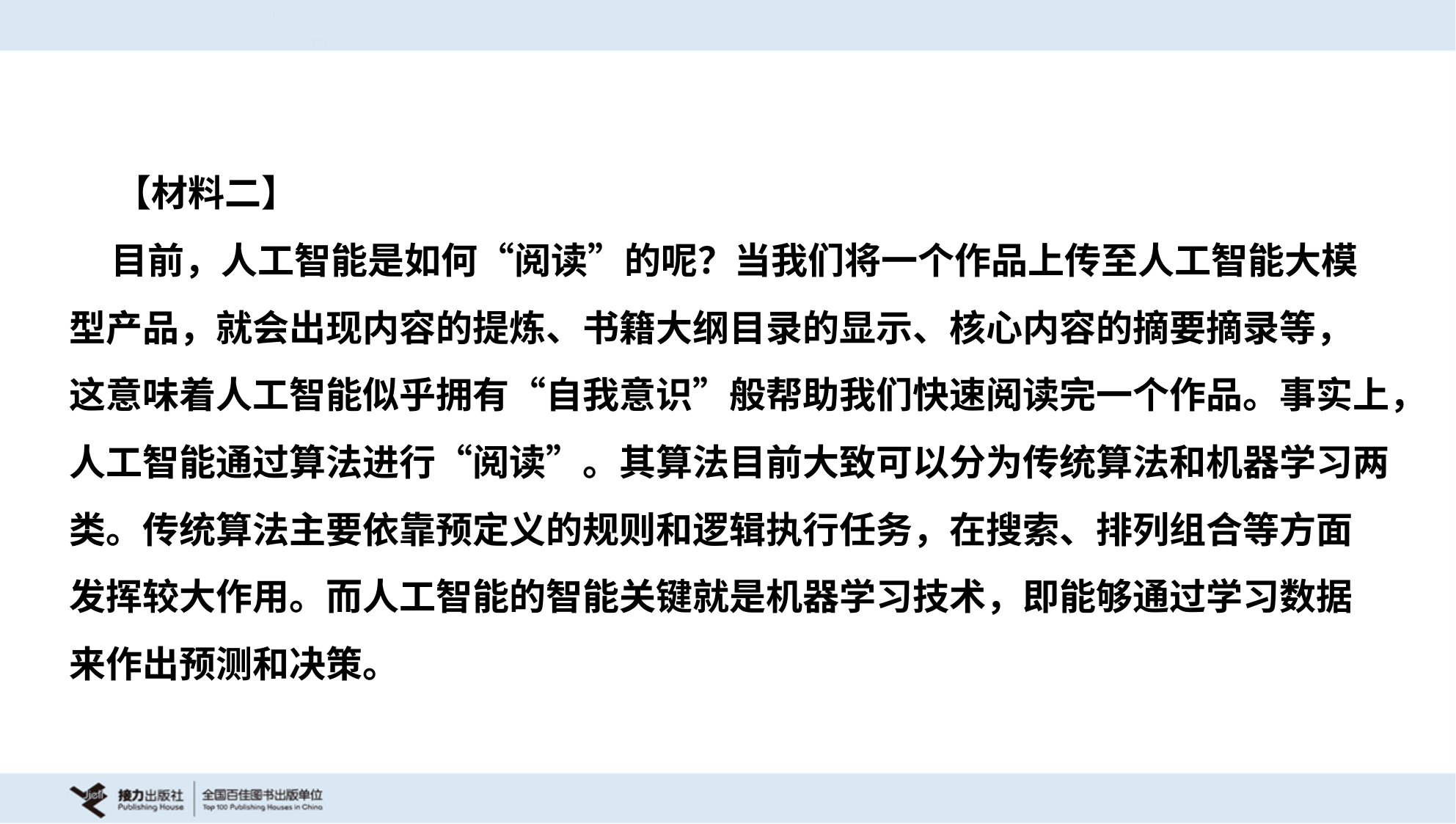

【材料二】
    目前，人工智能是如何“阅读”的呢？当我们将一个作品上传至人工智能大模
型产品，就会出现内容的提炼、书籍大纲目录的显示、核心内容的摘要摘录等，
这意味着人工智能似乎拥有“自我意识”般帮助我们快速阅读完一个作品。事实上，
人工智能通过算法进行“阅读”。其算法目前大致可以分为传统算法和机器学习两
类。传统算法主要依靠预定义的规则和逻辑执行任务，在搜索、排列组合等方面
发挥较大作用。而人工智能的智能关键就是机器学习技术，即能够通过学习数据
来作出预测和决策。